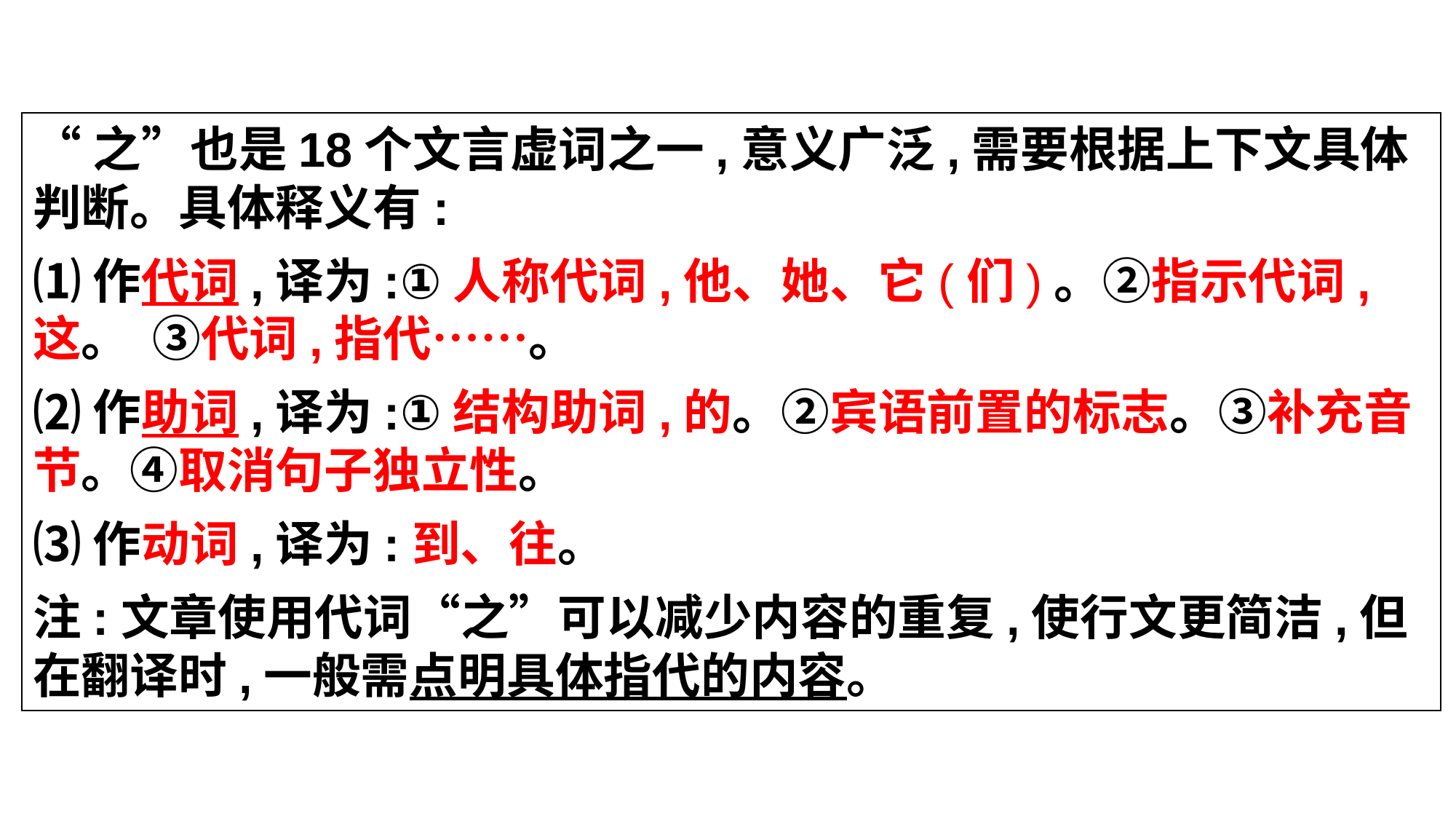

“之”也是18个文言虚词之一,意义广泛,需要根据上下文具体判断。具体释义有:
⑴作代词,译为:①人称代词,他、她、它(们)。②指示代词,这。  ③代词,指代……。
⑵作助词,译为:①结构助词,的。②宾语前置的标志。③补充音节。④取消句子独立性。
⑶作动词,译为:到、往。
注:文章使用代词“之”可以减少内容的重复,使行文更简洁,但在翻译时,一般需点明具体指代的内容。